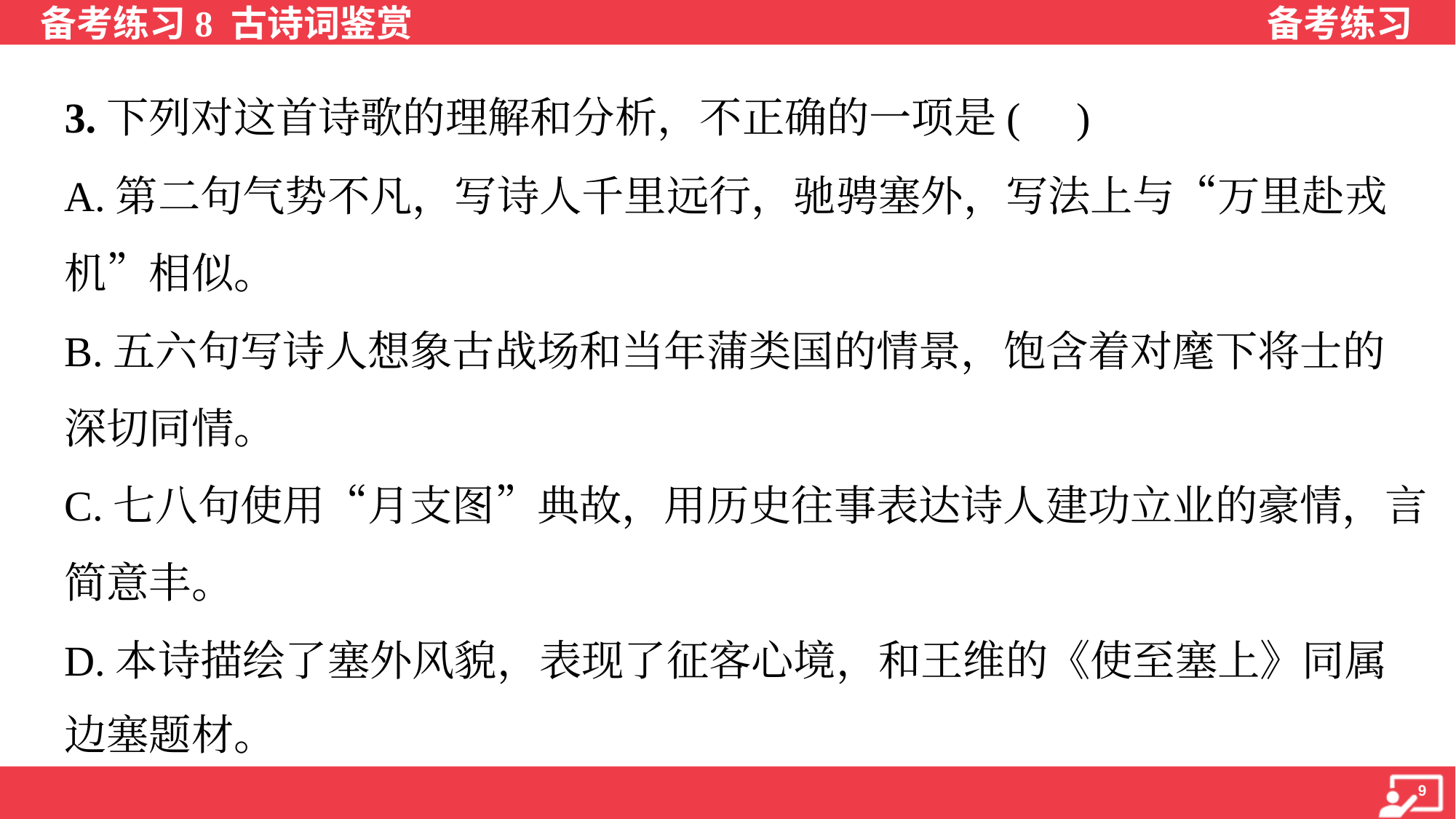

3.下列对这首诗歌的理解和分析，不正确的一项是(     )
A.第二句气势不凡，写诗人千里远行，驰骋塞外，写法上与“万里赴戎
机”相似。
B.五六句写诗人想象古战场和当年蒲类国的情景，饱含着对麾下将士的
深切同情。
C.七八句使用“月支图”典故，用历史往事表达诗人建功立业的豪情，言
简意丰。
D.本诗描绘了塞外风貌，表现了征客心境，和王维的《使至塞上》同属
边塞题材。